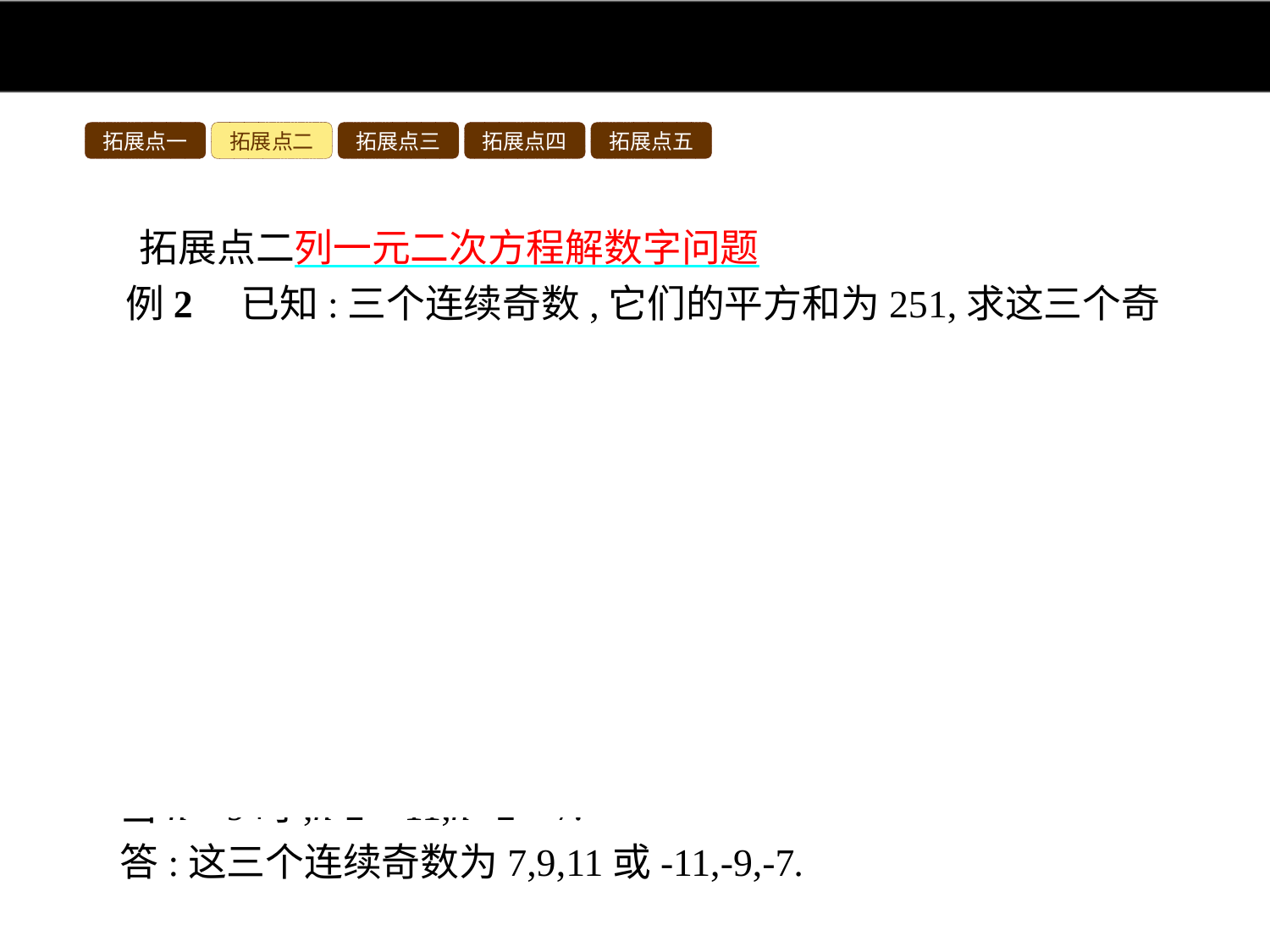

拓展点一
拓展点二
拓展点三
拓展点四
拓展点五
拓展点二列一元二次方程解数字问题
例2　已知:三个连续奇数,它们的平方和为251,求这三个奇数.
分析:设出这三个奇数,根据它们的平方和为251列方程解答即可.
解:设这三个奇数依次为n-2,n,n+2,其中n为整数,则依题意列方程得,
(n-2)2+n2+(n+2)2=251,3n2=243,n2=81,
∴n=9或n=-9,
当n=9时,n-2=7,n+2=11;
当n=-9时,n-2=-11,n+2=-7.
答:这三个连续奇数为7,9,11或-11,-9,-7.